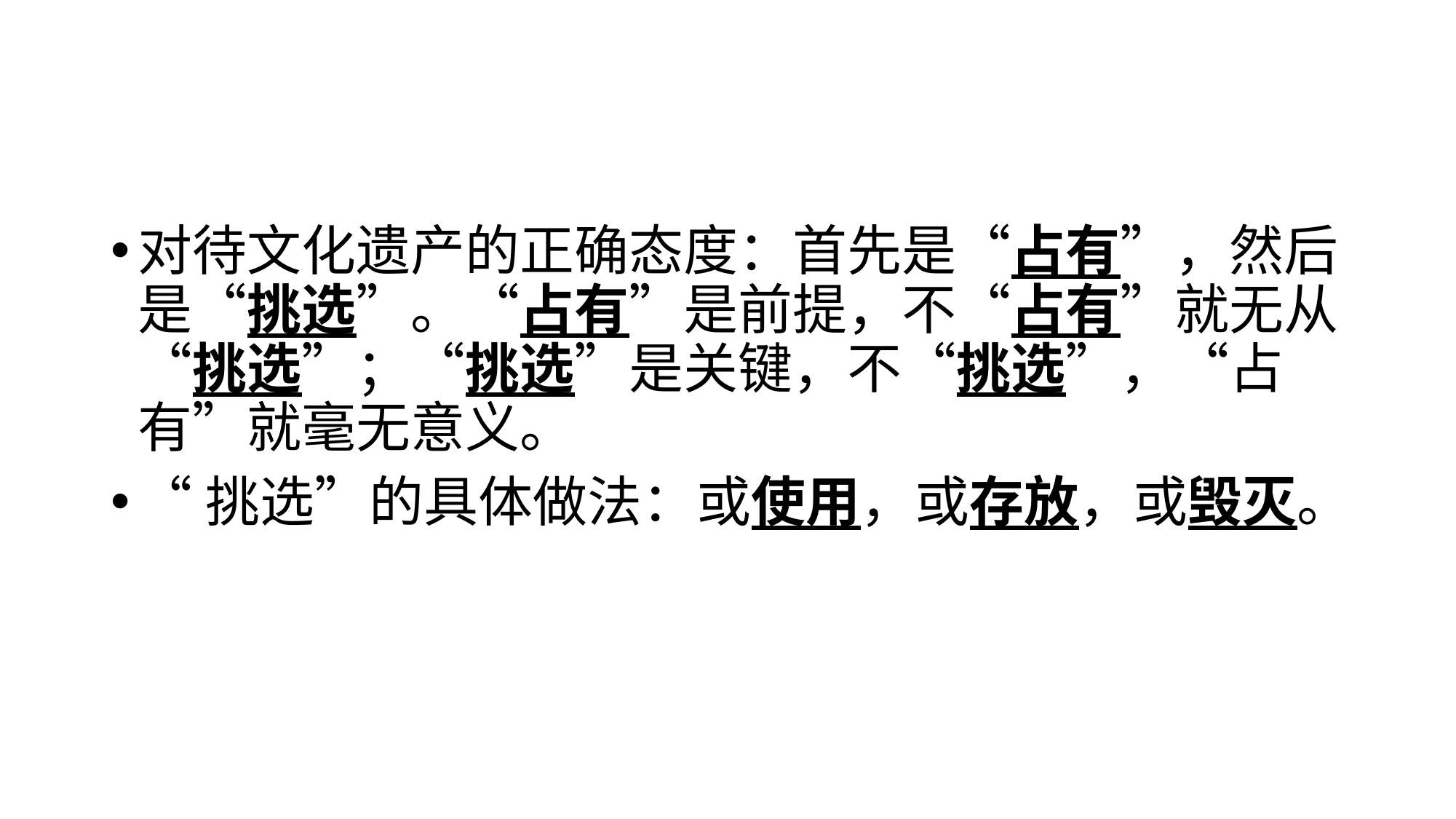

对待文化遗产的正确态度：首先是“占有”，然后是“挑选”。“占有”是前提，不“占有”就无从“挑选”；“挑选”是关键，不“挑选”，“占有”就毫无意义。
“挑选”的具体做法：或使用，或存放，或毁灭。